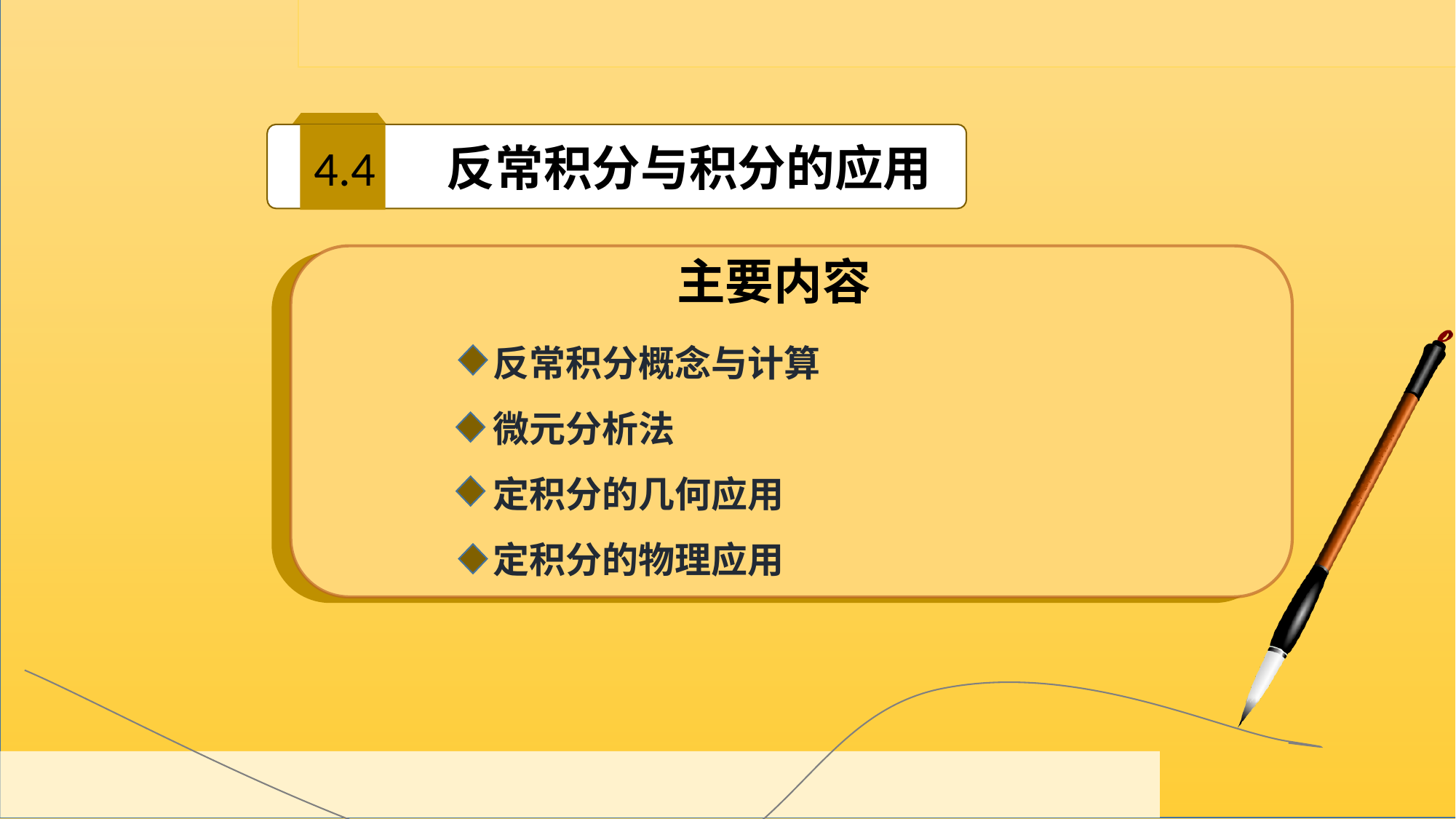

4.4
反常积分与积分的应用
主要内容
  反常积分概念与计算
  微元分析法
  定积分的几何应用
  定积分的物理应用